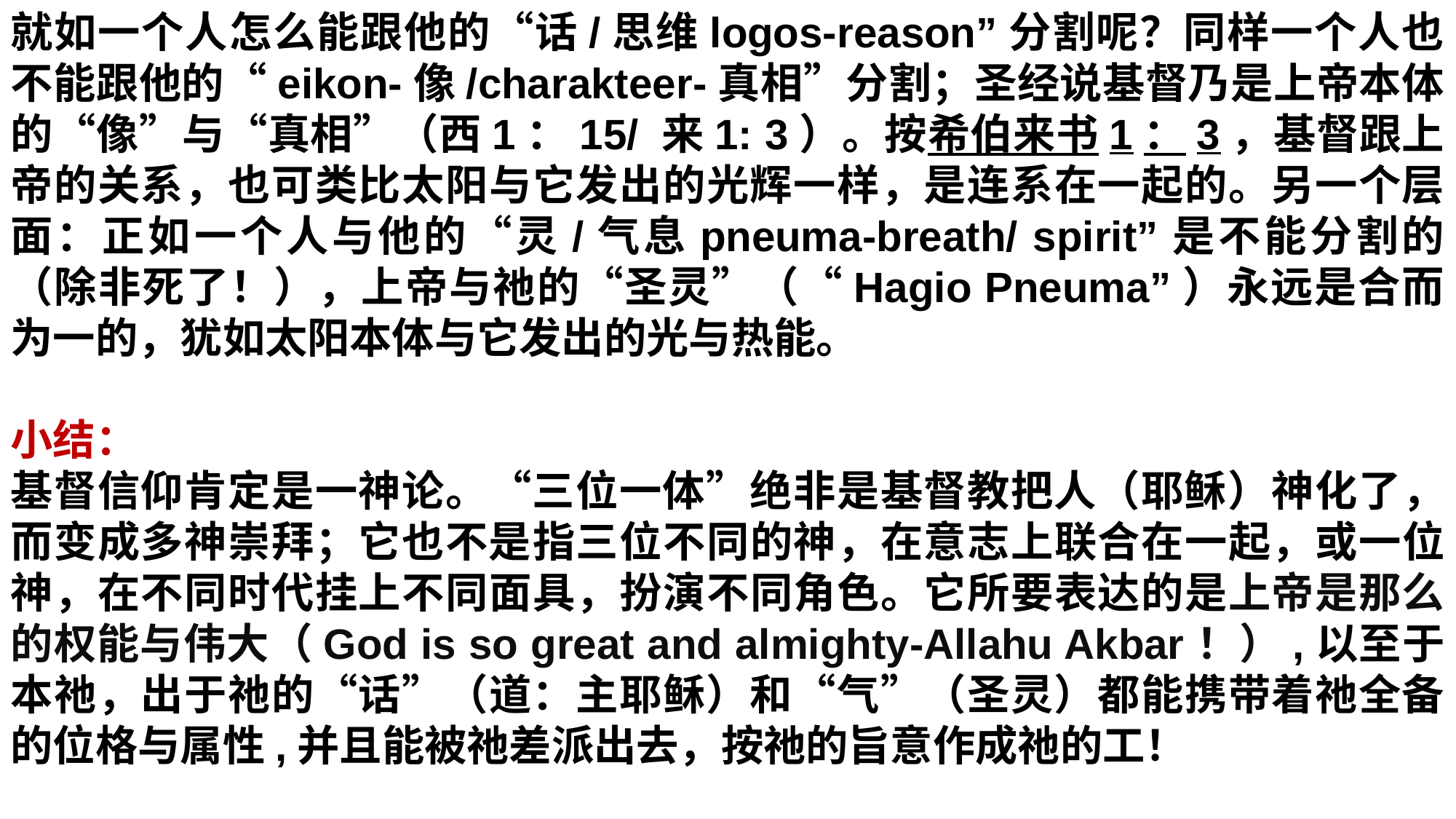

就如一个人怎么能跟他的“话/思维logos-reason”分割呢？同样一个人也不能跟他的“eikon-像/charakteer-真相”分割；圣经说基督乃是上帝本体的“像”与“真相”（西1：15/ 来1: 3）。按希伯来书1：3，基督跟上帝的关系，也可类比太阳与它发出的光辉一样，是连系在一起的。另一个层面：正如一个人与他的“灵/气息pneuma-breath/ spirit”是不能分割的（除非死了！），上帝与祂的“圣灵”（“Hagio Pneuma”）永远是合而为一的，犹如太阳本体与它发出的光与热能。

小结：
基督信仰肯定是一神论。“三位一体”绝非是基督教把人（耶稣）神化了，而变成多神崇拜；它也不是指三位不同的神，在意志上联合在一起，或一位神，在不同时代挂上不同面具，扮演不同角色。它所要表达的是上帝是那么的权能与伟大（God is so great and almighty-Allahu Akbar！）,以至于本祂，出于祂的“话”（道：主耶稣）和“气”（圣灵）都能携带着祂全备的位格与属性,并且能被祂差派出去，按祂的旨意作成祂的工！